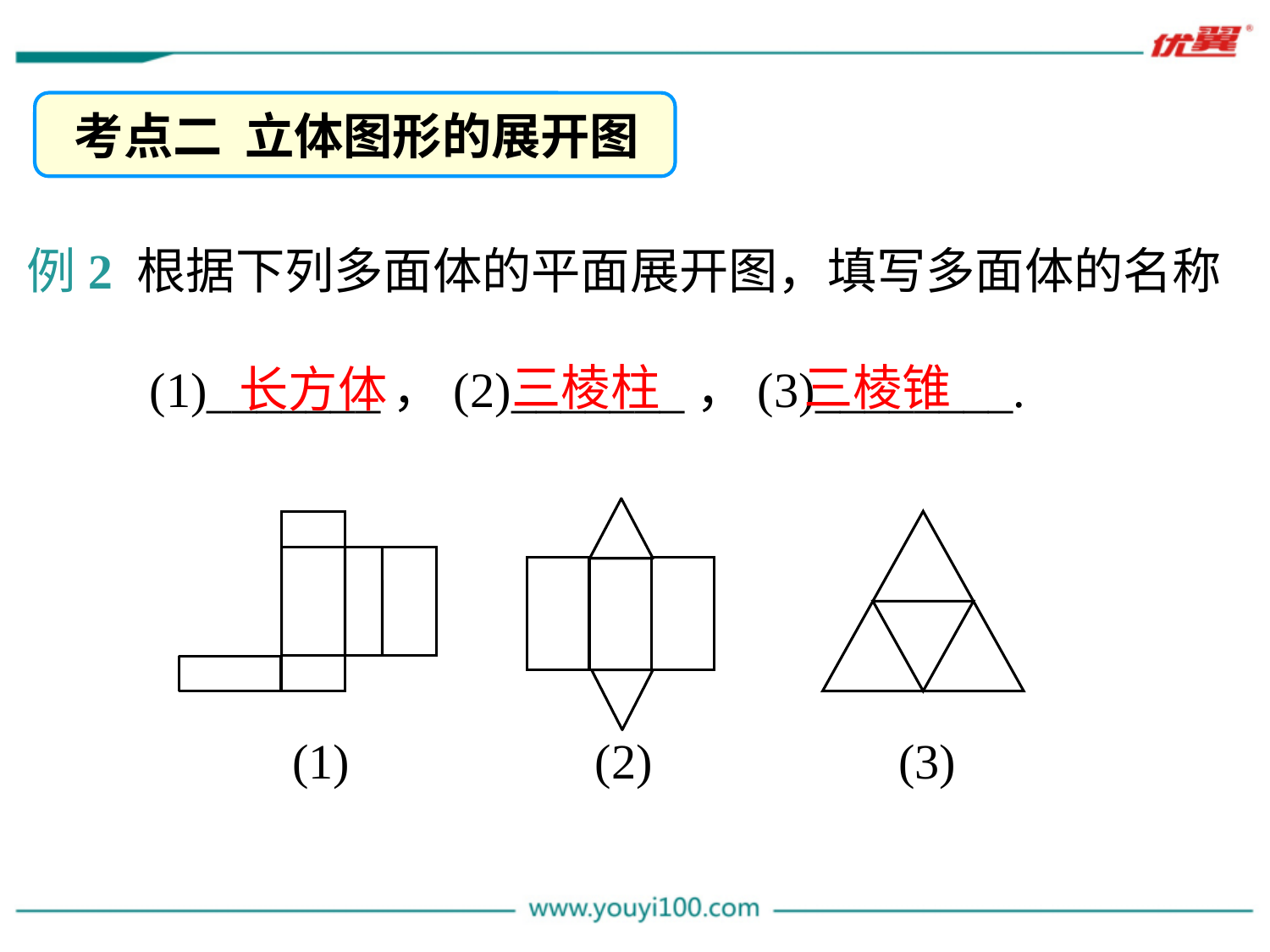

考点二  立体图形的展开图
例2 根据下列多面体的平面展开图，填写多面体的名称

          (1)_______，(2)_______，(3)________.

三棱柱
三棱锥
长方体

(1)                    (2)                    (3)